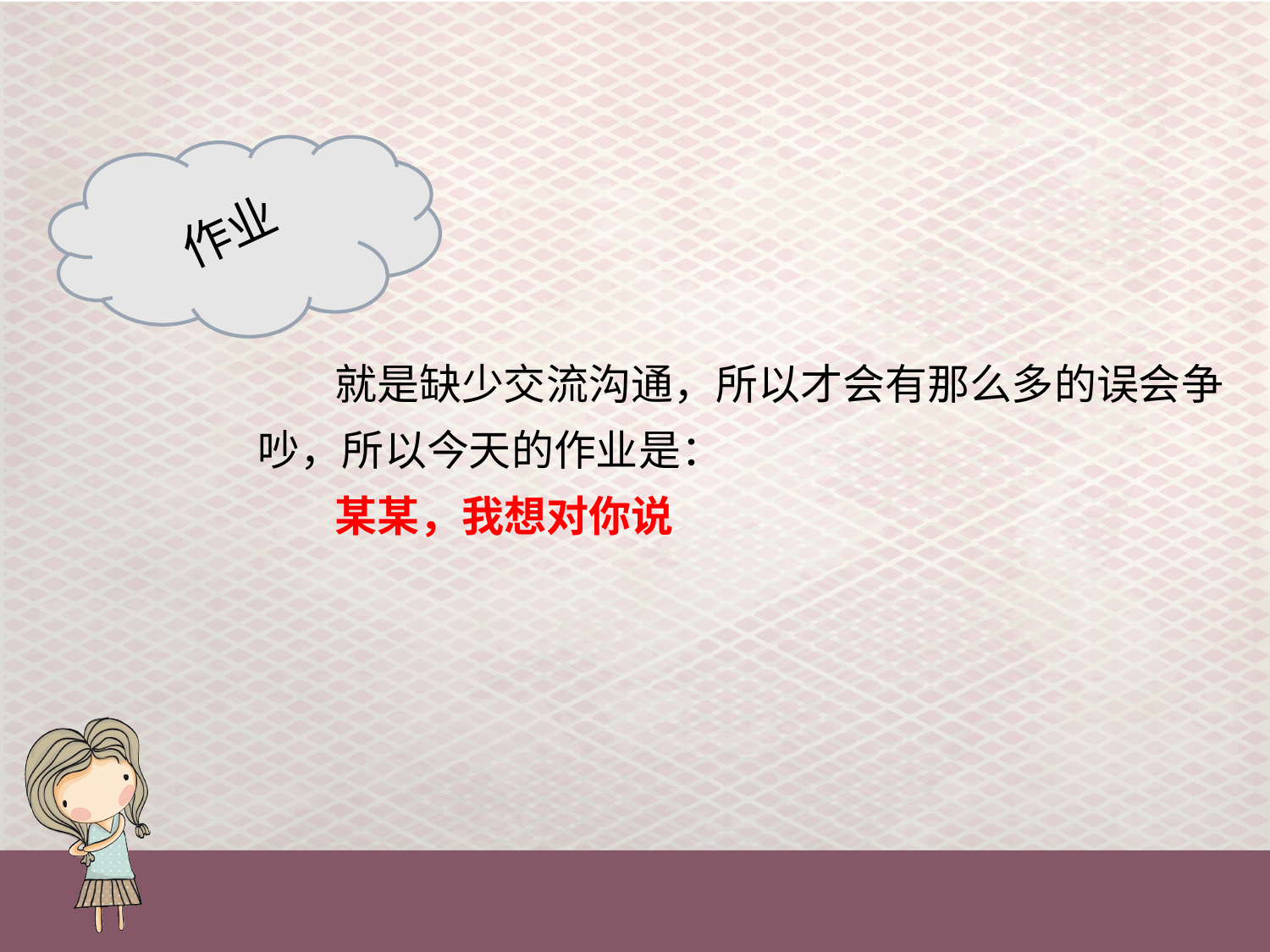

作业
       就是缺少交流沟通，所以才会有那么多的误会争吵，所以今天的作业是：
       某某，我想对你说